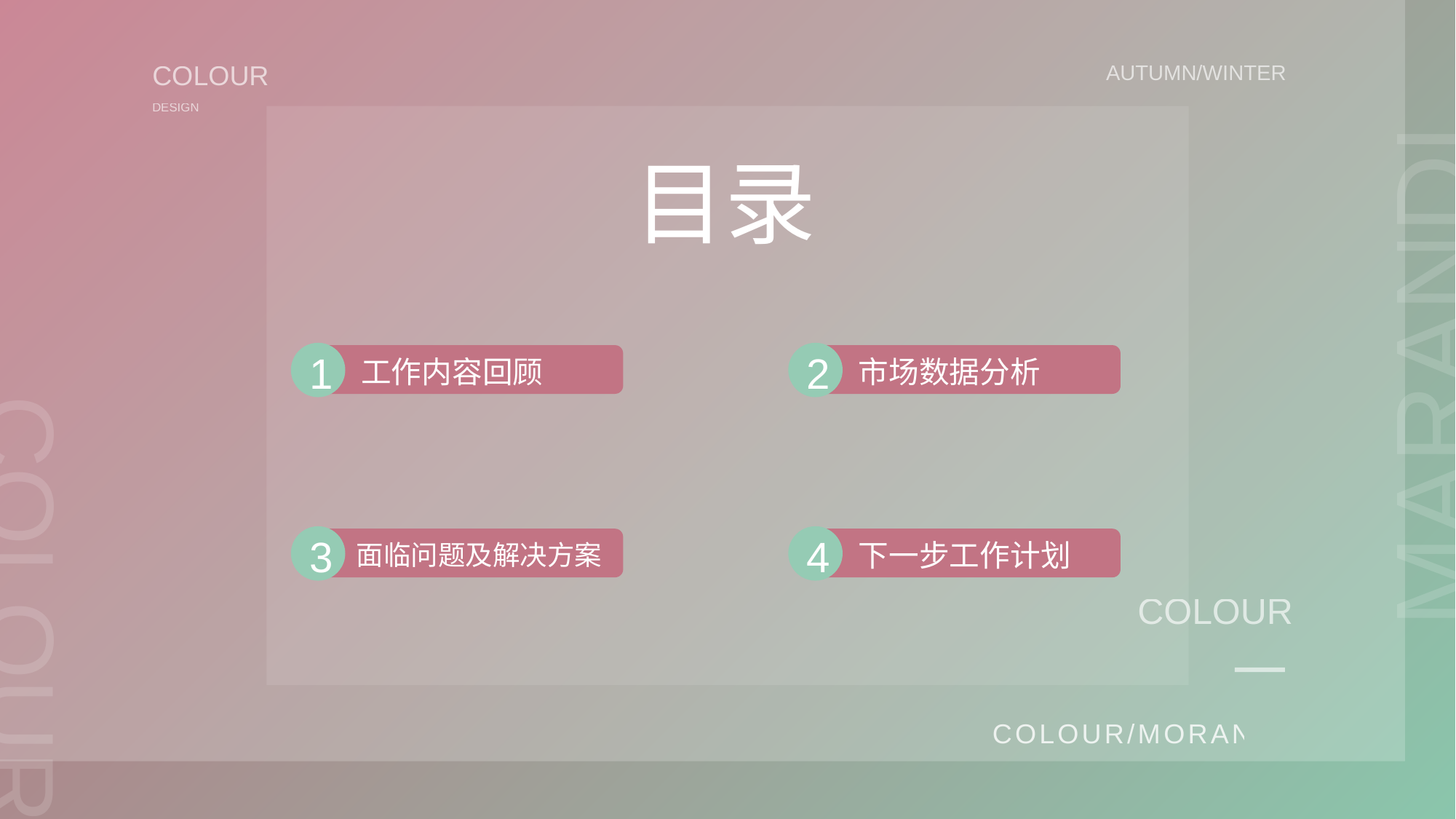

COLOUR
AUTUMN/WINTER
DESIGN

目录
MARANDI
1

工作内容回顾
2

市场数据分析
3

面临问题及解决方案
4

下一步工作计划
COLOUR
COLOUR
COLOUR/MORANDI